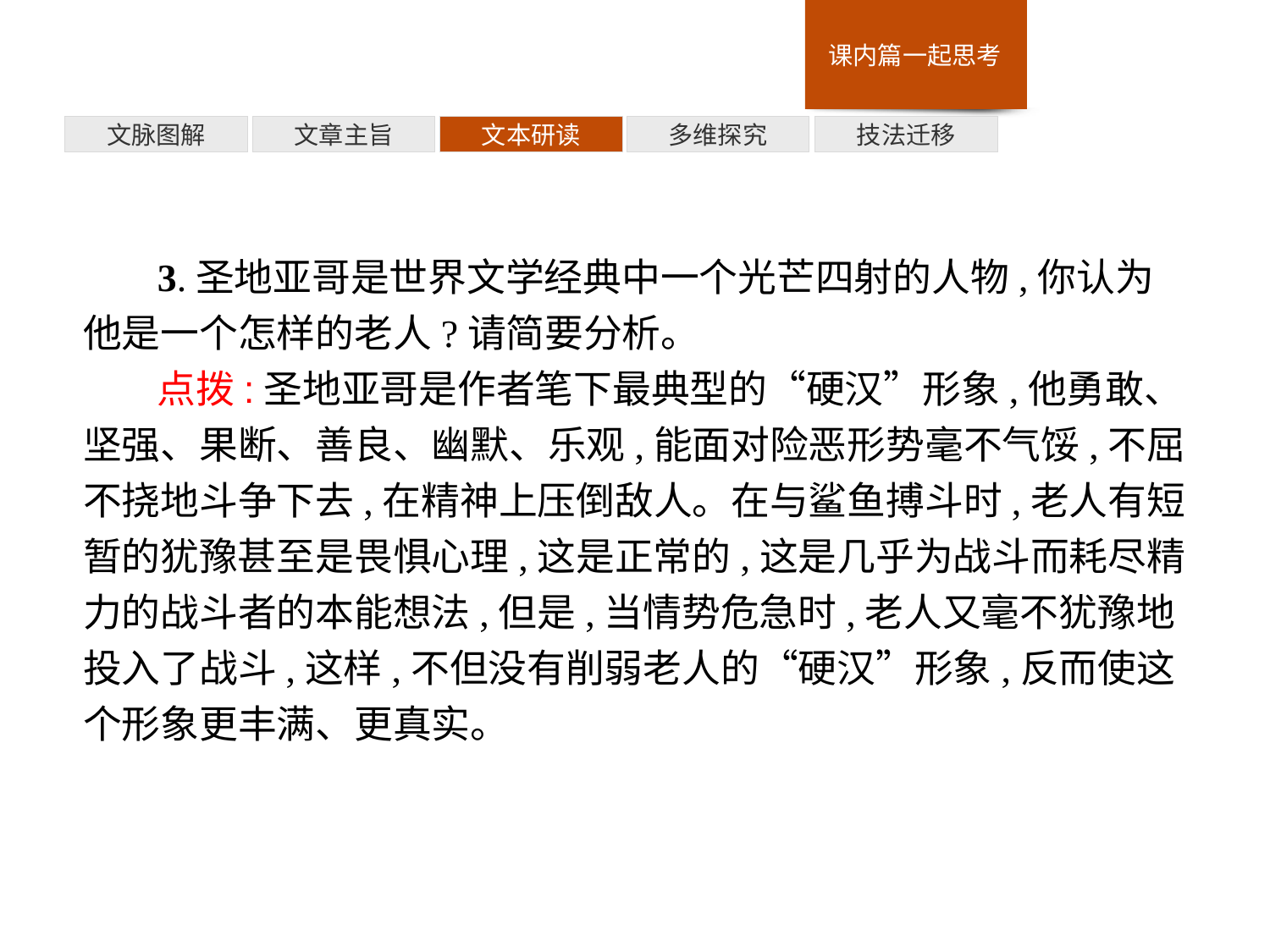

技法迁移
多维探究
文本研读
文章主旨
文脉图解
3.圣地亚哥是世界文学经典中一个光芒四射的人物,你认为他是一个怎样的老人?请简要分析。
点拨:圣地亚哥是作者笔下最典型的“硬汉”形象,他勇敢、坚强、果断、善良、幽默、乐观,能面对险恶形势毫不气馁,不屈不挠地斗争下去,在精神上压倒敌人。在与鲨鱼搏斗时,老人有短暂的犹豫甚至是畏惧心理,这是正常的,这是几乎为战斗而耗尽精力的战斗者的本能想法,但是,当情势危急时,老人又毫不犹豫地投入了战斗,这样,不但没有削弱老人的“硬汉”形象,反而使这个形象更丰满、更真实。